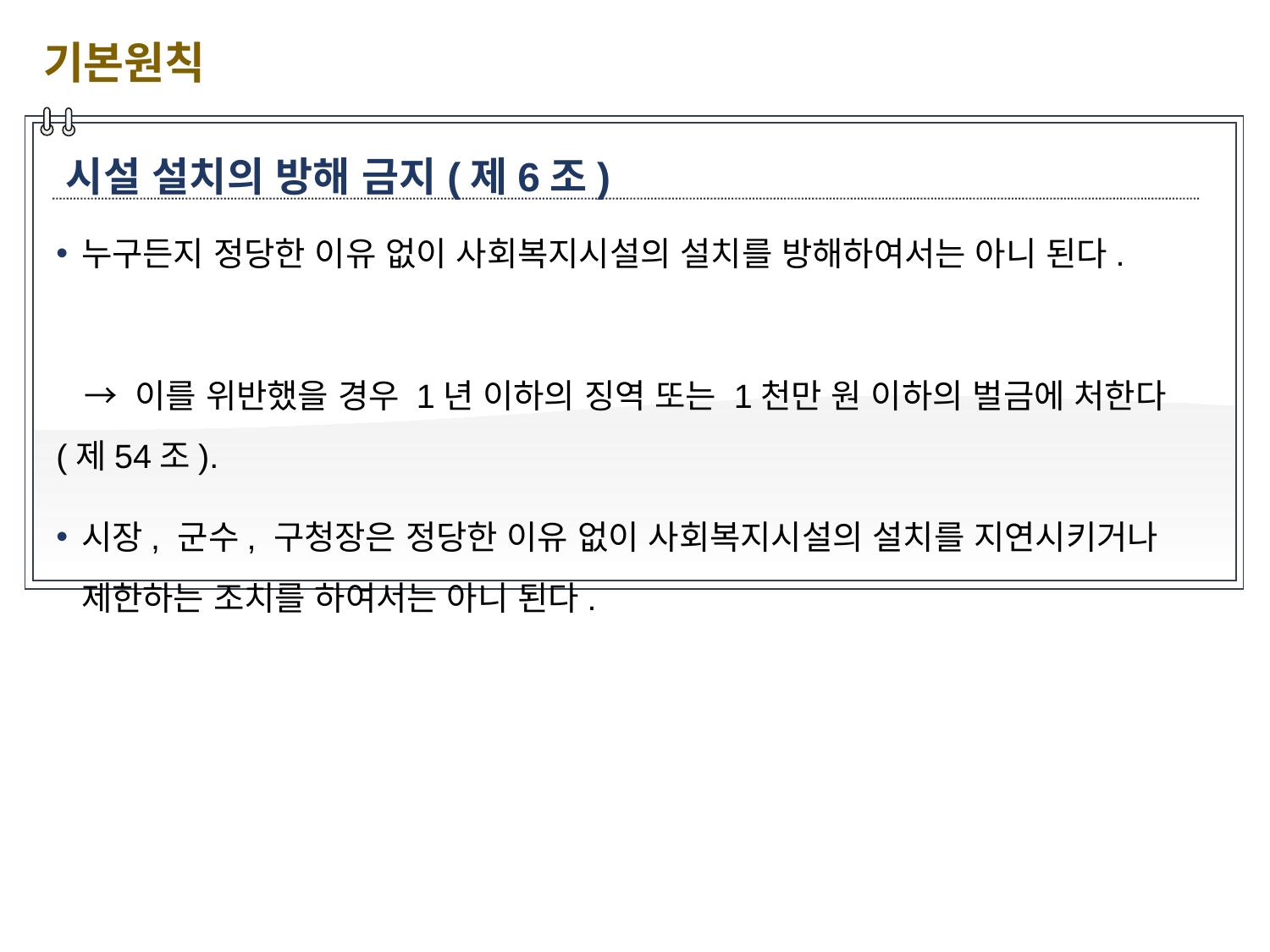

기본원칙

시설 설치의 방해 금지(제6조)

누구든지 정당한 이유 없이 사회복지시설의 설치를 방해하여서는 아니 된다.
   → 이를 위반했을 경우 1년 이하의 징역 또는 1천만 원 이하의 벌금에 처한다(제54조).
시장, 군수, 구청장은 정당한 이유 없이 사회복지시설의 설치를 지연시키거나 제한하는 조치를 하여서는 아니 된다.